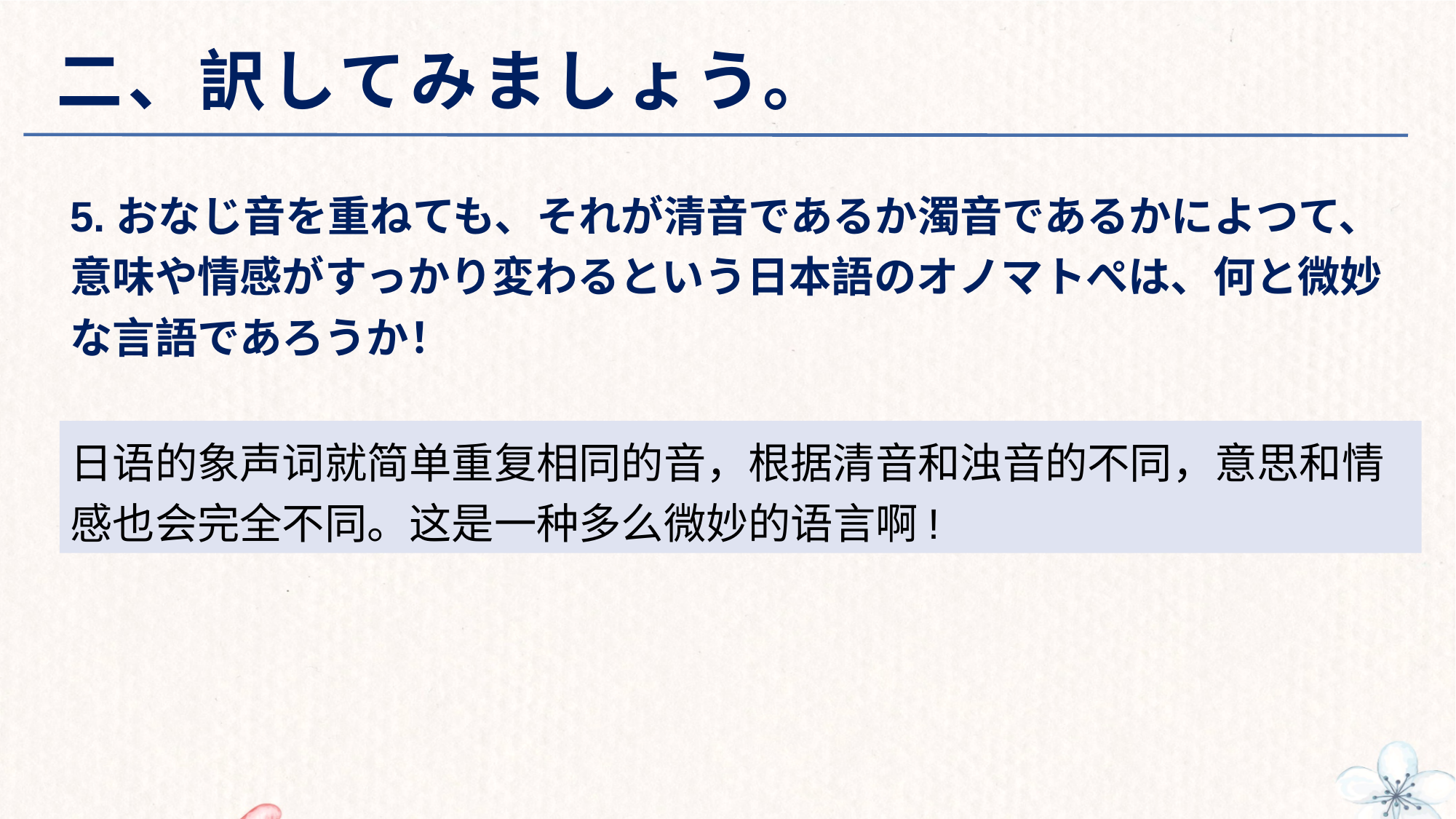

# 二、訳してみましょう。
5.おなじ音を重ねても、それが清音であるか濁音であるかによつて、意味や情感がすっかり変わるという日本語のオノマトぺは、何と微妙な言語であろうか！
日语的象声词就简单重复相同的音，根据清音和浊音的不同，意思和情感也会完全不同。这是一种多么微妙的语言啊!